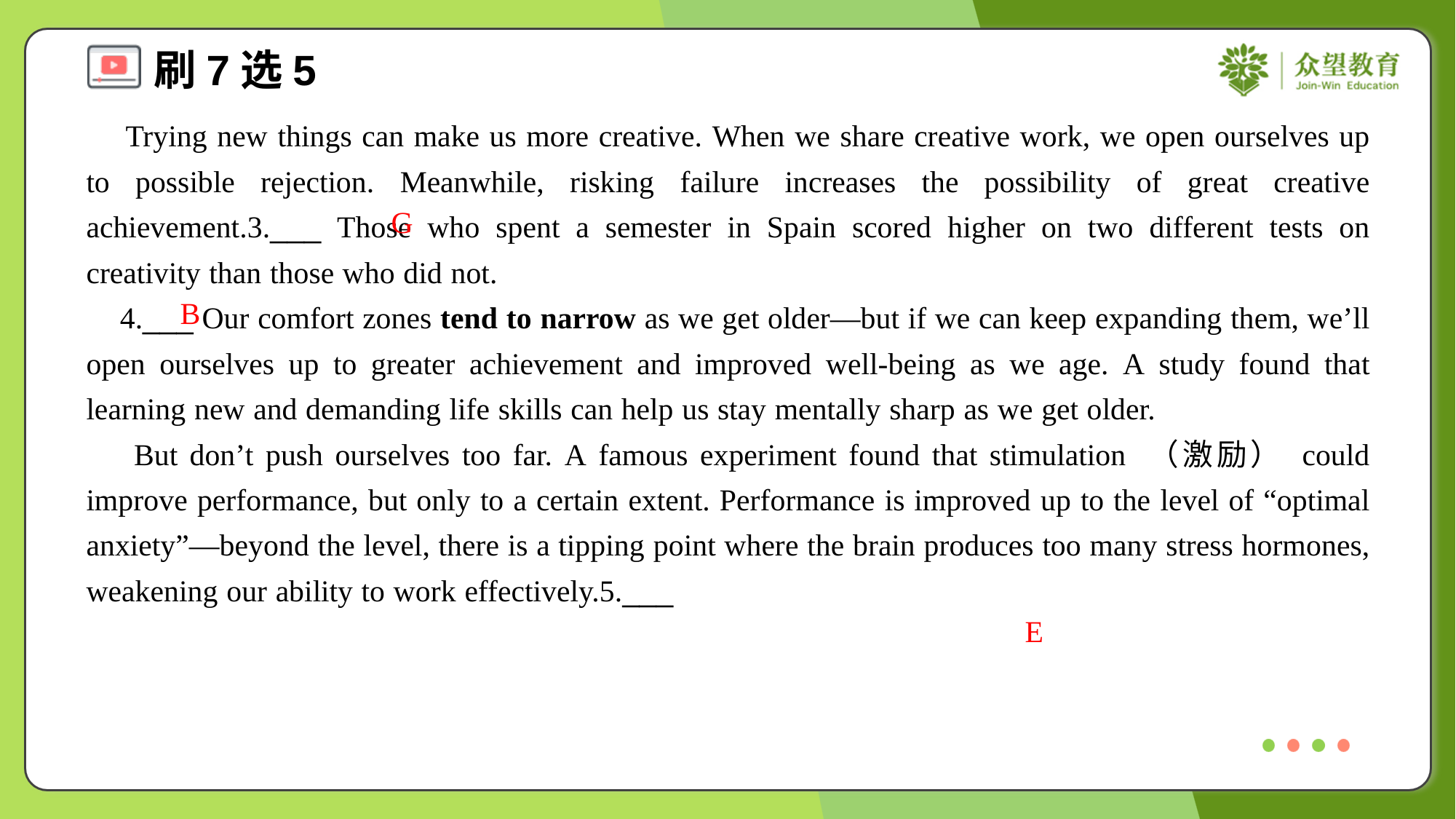

Trying new things can make us more creative. When we share creative work, we open ourselves up to possible rejection. Meanwhile, risking failure increases the possibility of great creative achievement.3.___ Those who spent a semester in Spain scored higher on two different tests on creativity than those who did not.
    4.___ Our comfort zones tend to narrow as we get older—but if we can keep expanding them, we’ll open ourselves up to greater achievement and improved well-being as we age. A study found that learning new and demanding life skills can help us stay mentally sharp as we get older.
    But don’t push ourselves too far. A famous experiment found that stimulation （激励） could improve performance, but only to a certain extent. Performance is improved up to the level of “optimal anxiety”—beyond the level, there is a tipping point where the brain produces too many stress hormones, weakening our ability to work effectively.5.___
G
B
E